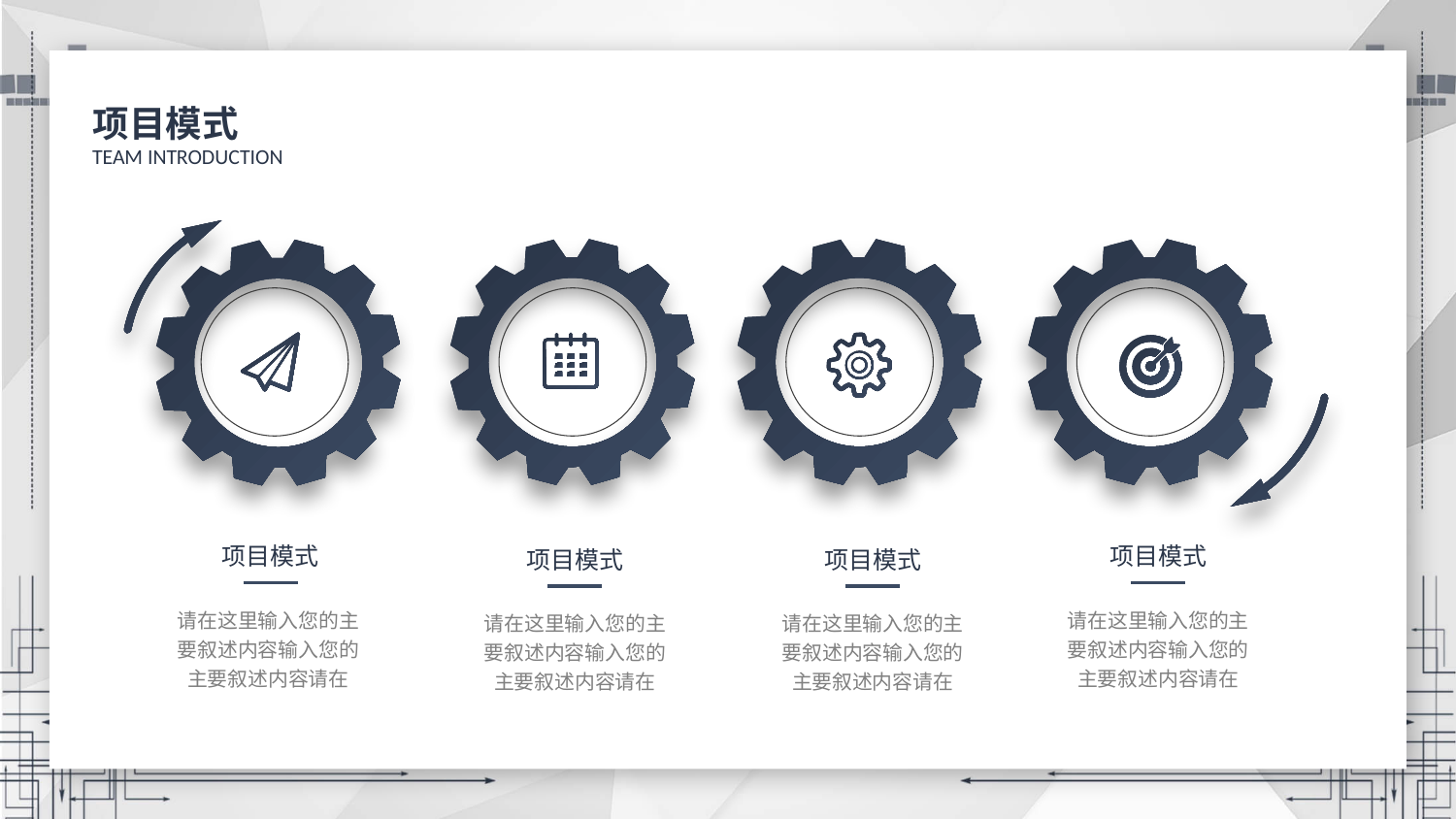

项目模式
TEAM INTRODUCTION

项目模式
请在这里输入您的主要叙述内容输入您的主要叙述内容请在
项目模式
请在这里输入您的主要叙述内容输入您的主要叙述内容请在
项目模式
请在这里输入您的主要叙述内容输入您的主要叙述内容请在
项目模式
请在这里输入您的主要叙述内容输入您的主要叙述内容请在